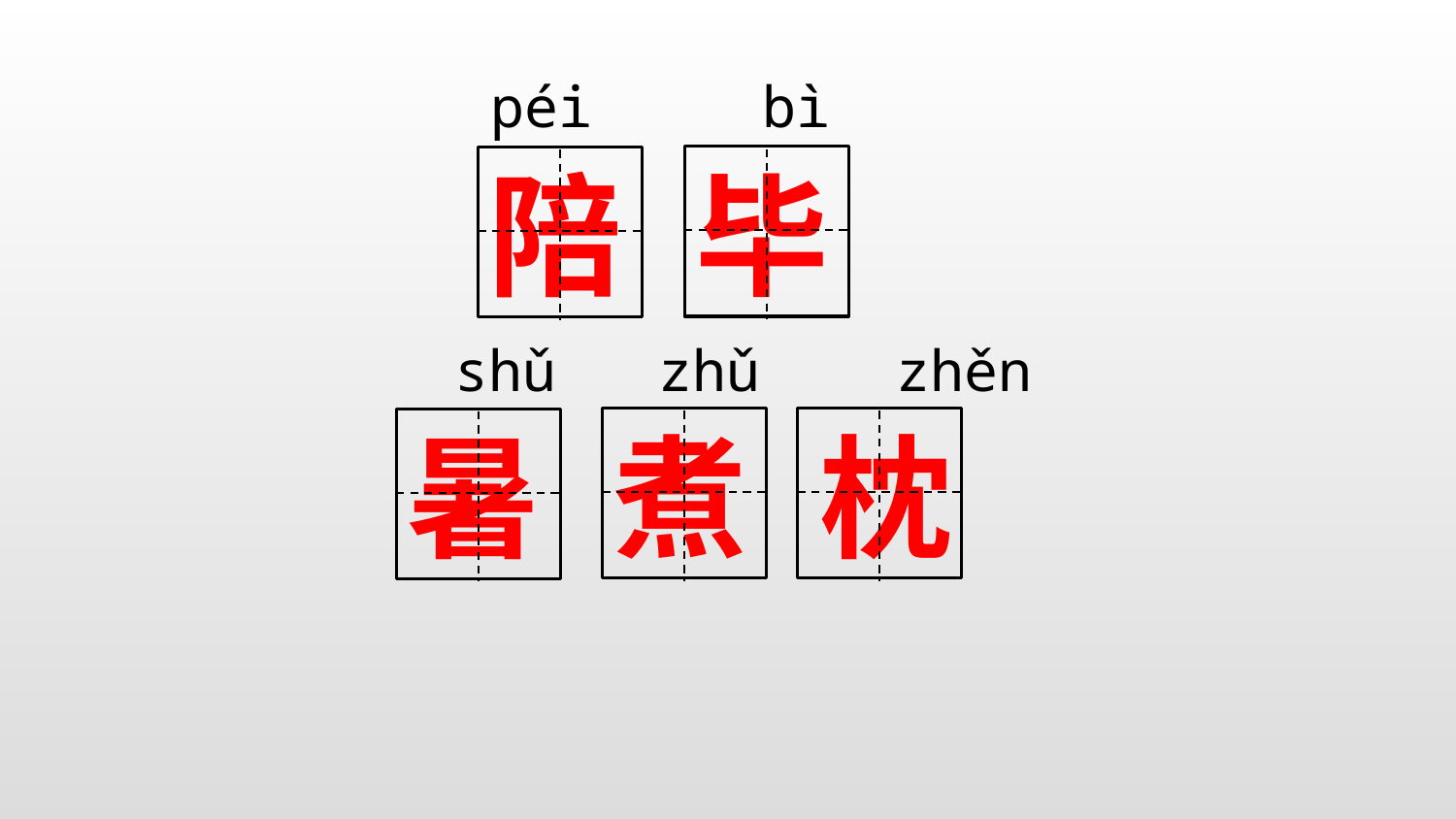

péi     bì

陪
毕
shǔ   zhǔ    zhěn

暑
煮
枕